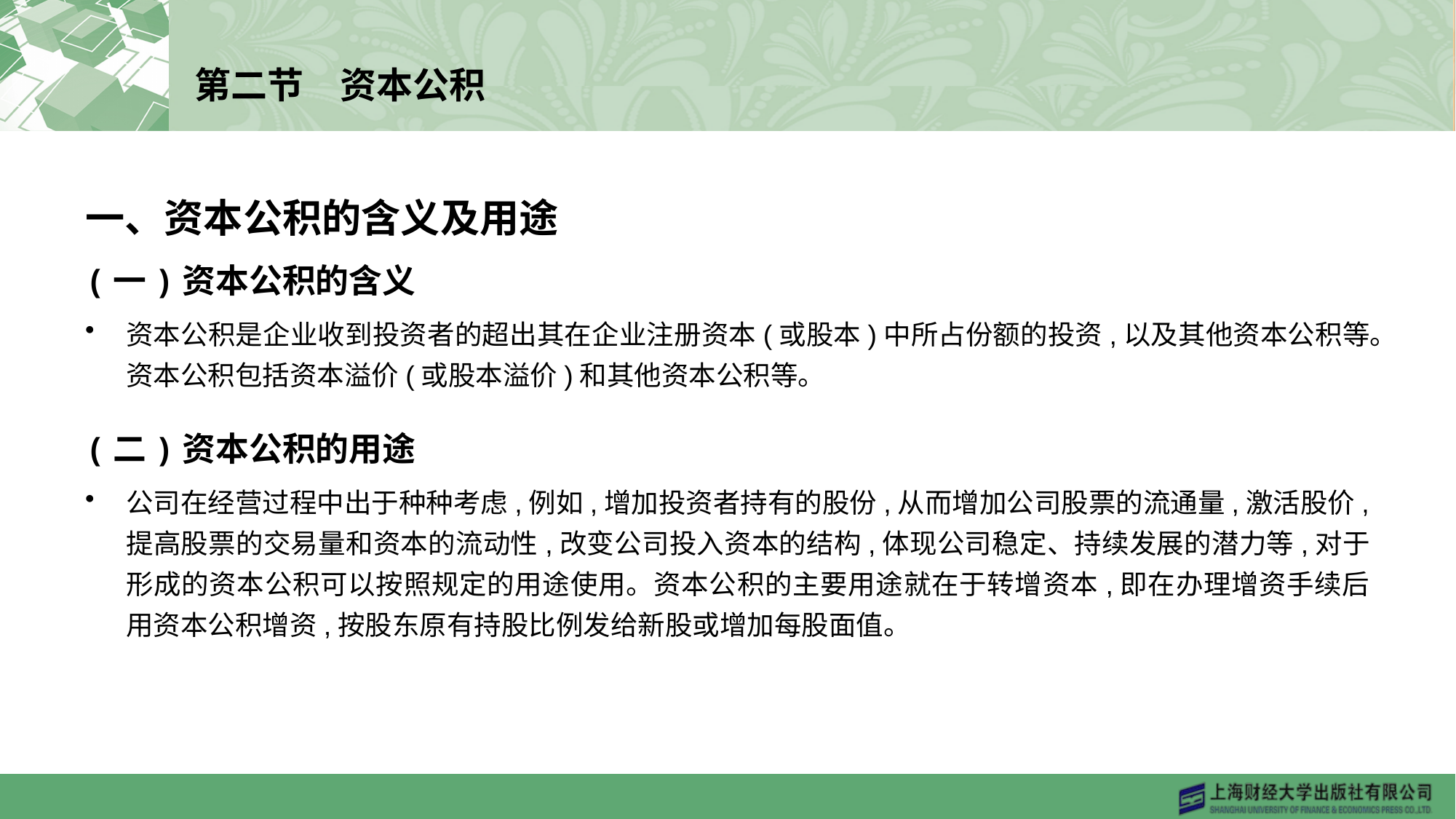

# 第二节　资本公积
一、资本公积的含义及用途
(一)资本公积的含义
资本公积是企业收到投资者的超出其在企业注册资本(或股本)中所占份额的投资,以及其他资本公积等。资本公积包括资本溢价(或股本溢价)和其他资本公积等。
(二)资本公积的用途
公司在经营过程中出于种种考虑,例如,增加投资者持有的股份,从而增加公司股票的流通量,激活股价,提高股票的交易量和资本的流动性,改变公司投入资本的结构,体现公司稳定、持续发展的潜力等,对于形成的资本公积可以按照规定的用途使用。资本公积的主要用途就在于转增资本,即在办理增资手续后用资本公积增资,按股东原有持股比例发给新股或增加每股面值。